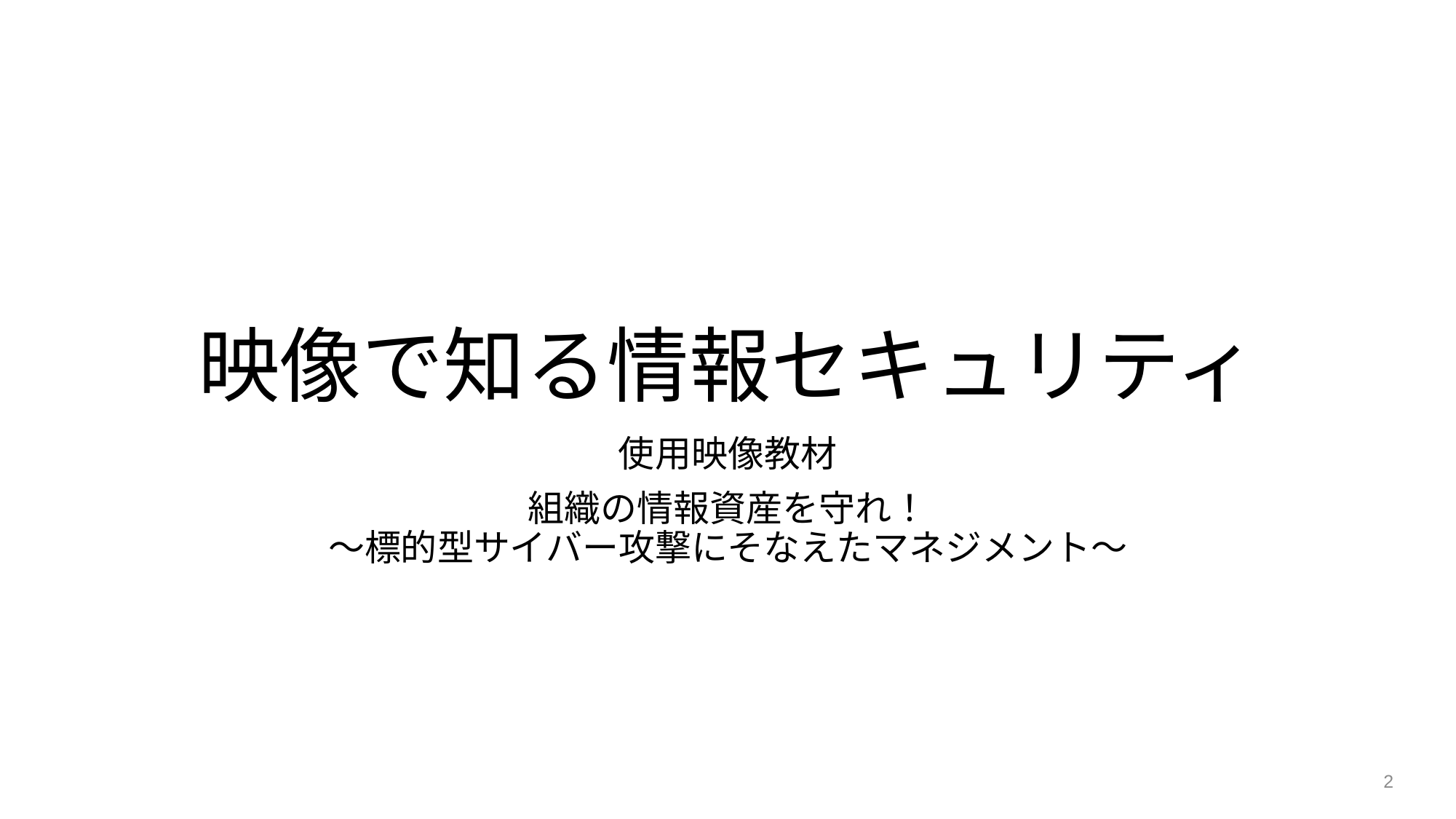

# 映像で知る情報セキュリティ
使用映像教材
組織の情報資産を守れ！
～標的型サイバー攻撃にそなえたマネジメント～

2